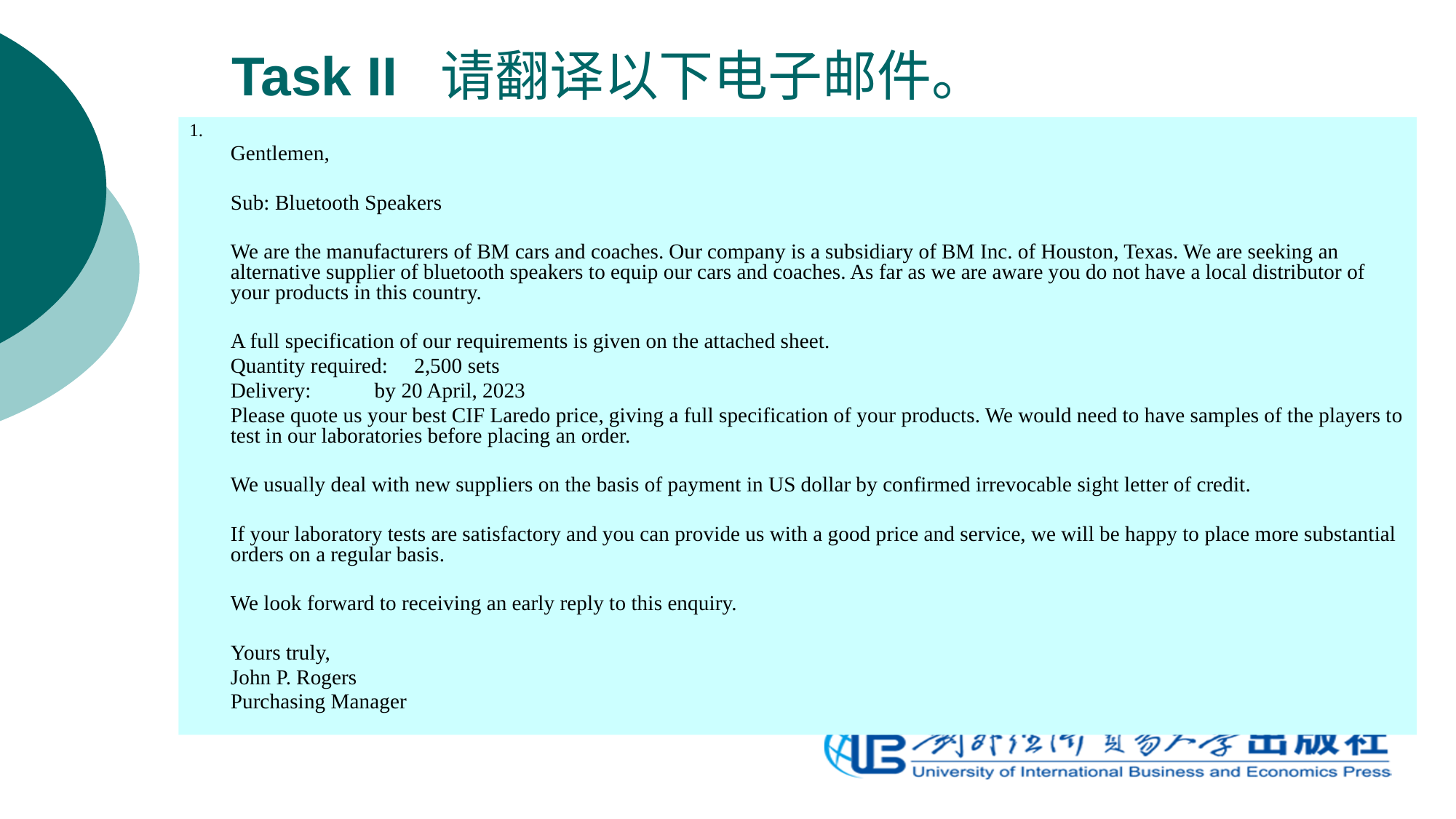

# Task II  请翻译以下电子邮件。
1.
	Gentlemen,

	Sub: Bluetooth Speakers

	We are the manufacturers of BM cars and coaches. Our company is a subsidiary of BM Inc. of Houston, Texas. We are seeking an alternative supplier of bluetooth speakers to equip our cars and coaches. As far as we are aware you do not have a local distributor of your products in this country.

	A full specification of our requirements is given on the attached sheet.
	Quantity required:     2,500 sets
	Delivery:            by 20 April, 2023
	Please quote us your best CIF Laredo price, giving a full specification of your products. We would need to have samples of the players to test in our laboratories before placing an order.

	We usually deal with new suppliers on the basis of payment in US dollar by confirmed irrevocable sight letter of credit.

	If your laboratory tests are satisfactory and you can provide us with a good price and service, we will be happy to place more substantial orders on a regular basis.

	We look forward to receiving an early reply to this enquiry.

	Yours truly,
	John P. Rogers
	Purchasing Manager